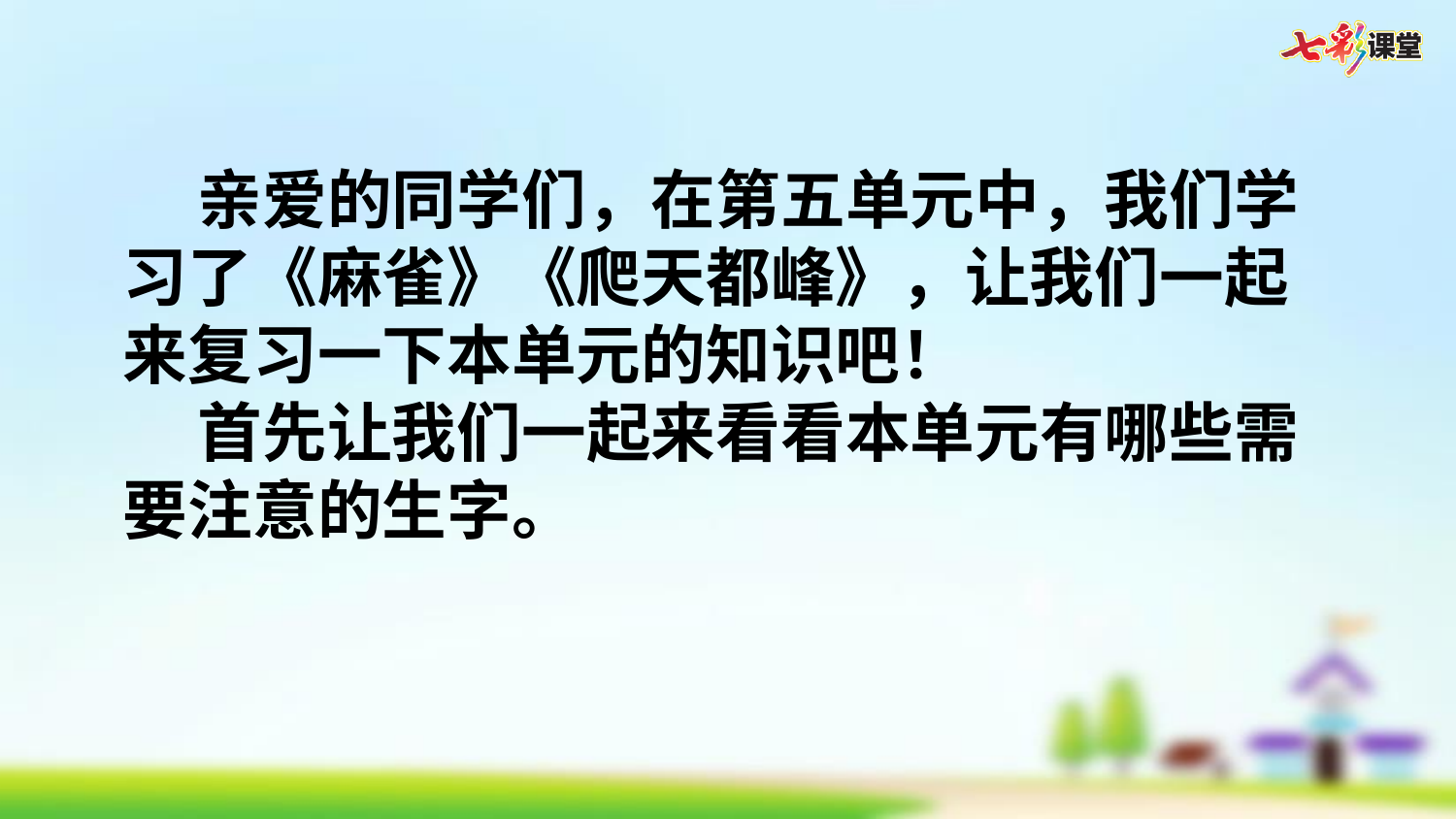

亲爱的同学们，在第五单元中，我们学习了《麻雀》《爬天都峰》，让我们一起来复习一下本单元的知识吧！
    首先让我们一起来看看本单元有哪些需要注意的生字。